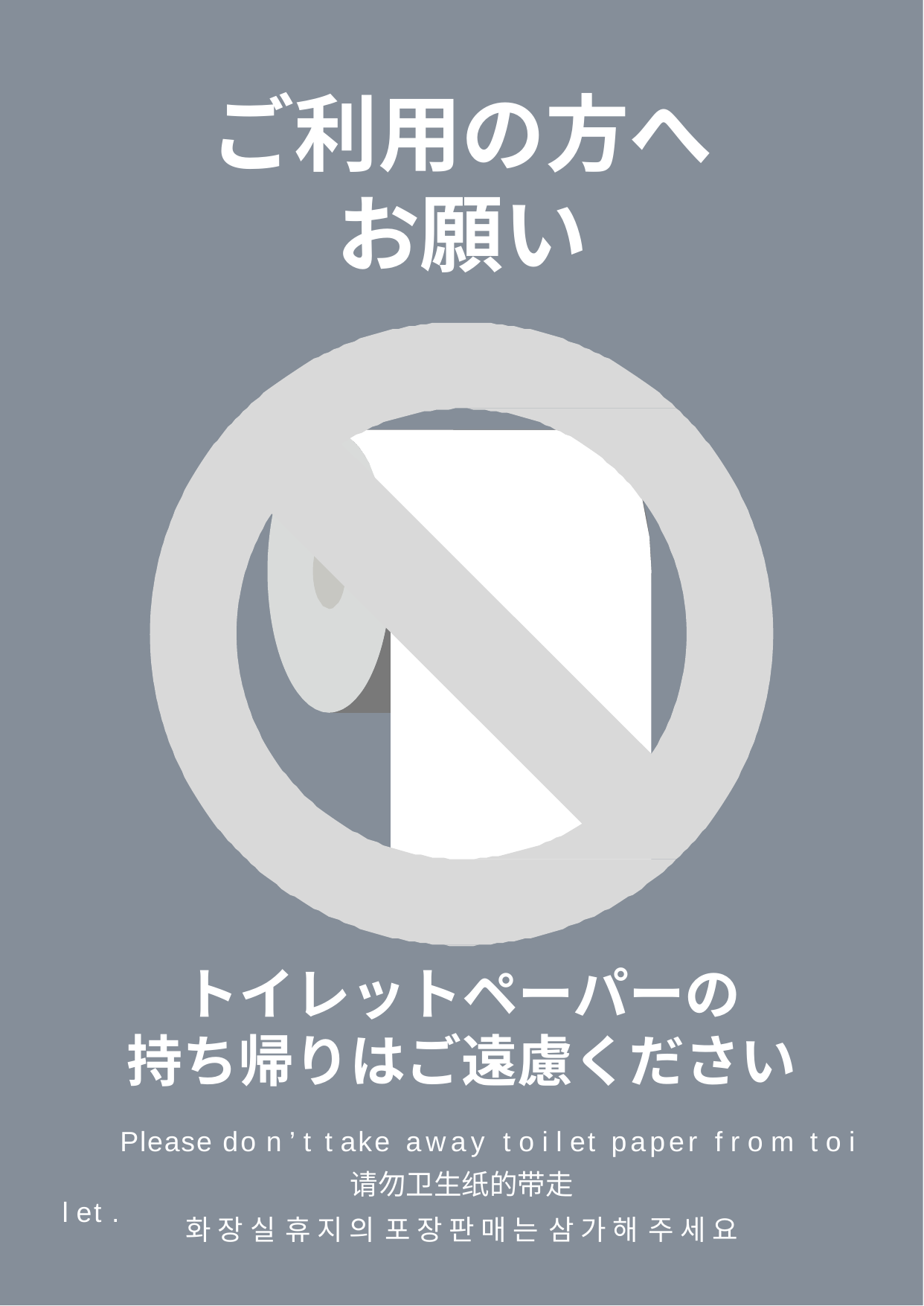

ご利用の方へ
お願い
トイレットペーパーの
持ち帰りはご遠慮ください
Please do n ’ t t ake away t o i l et paper f r o m t o i l et .
请勿卫⽣纸的带⾛
화 장 실 휴 지 의 포 장 판 매 는 삼 가 해 주 세 요